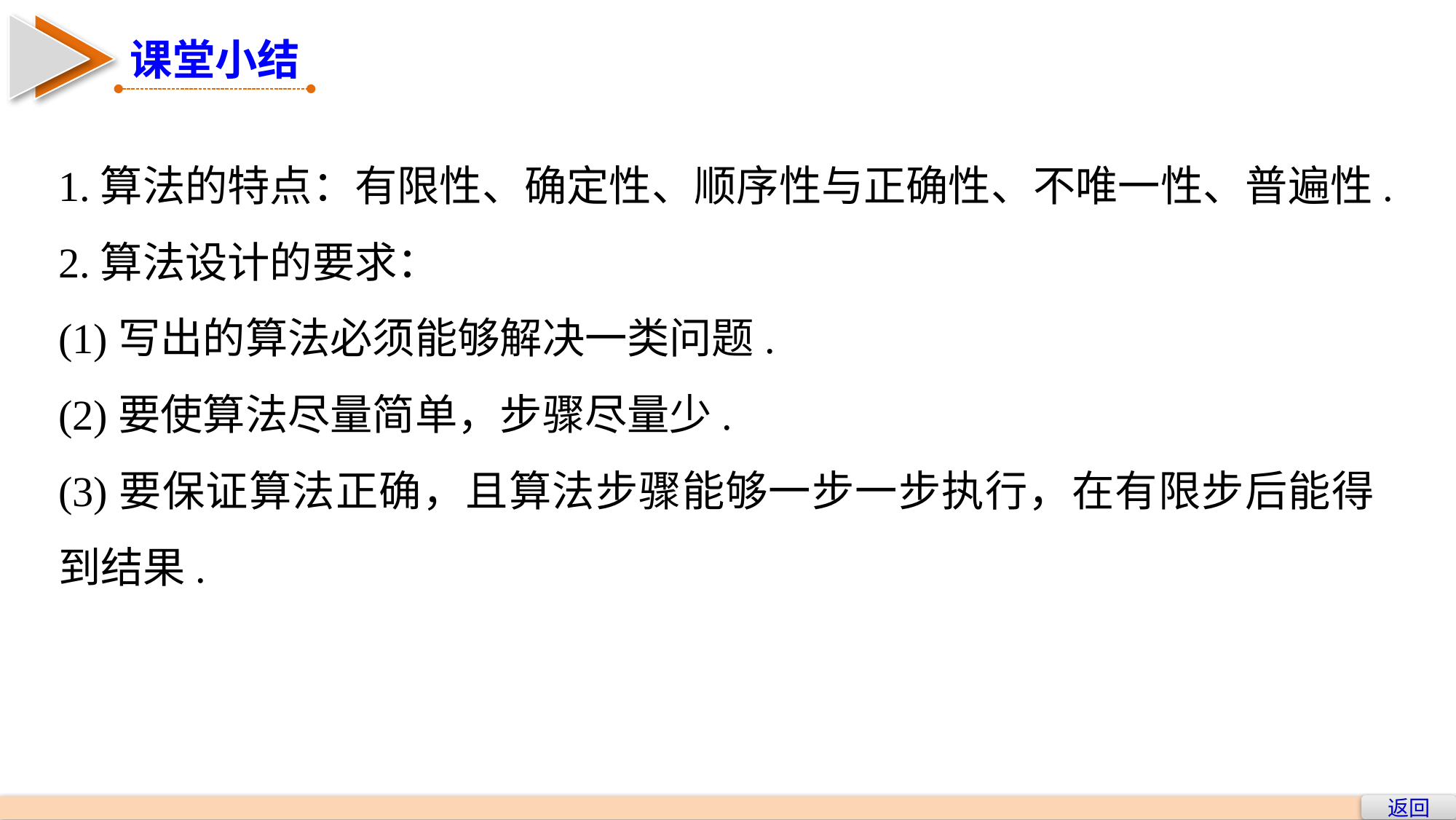

课堂小结
1.算法的特点：有限性、确定性、顺序性与正确性、不唯一性、普遍性.
2.算法设计的要求：
(1)写出的算法必须能够解决一类问题.
(2)要使算法尽量简单，步骤尽量少.
(3)要保证算法正确，且算法步骤能够一步一步执行，在有限步后能得到结果.
返回